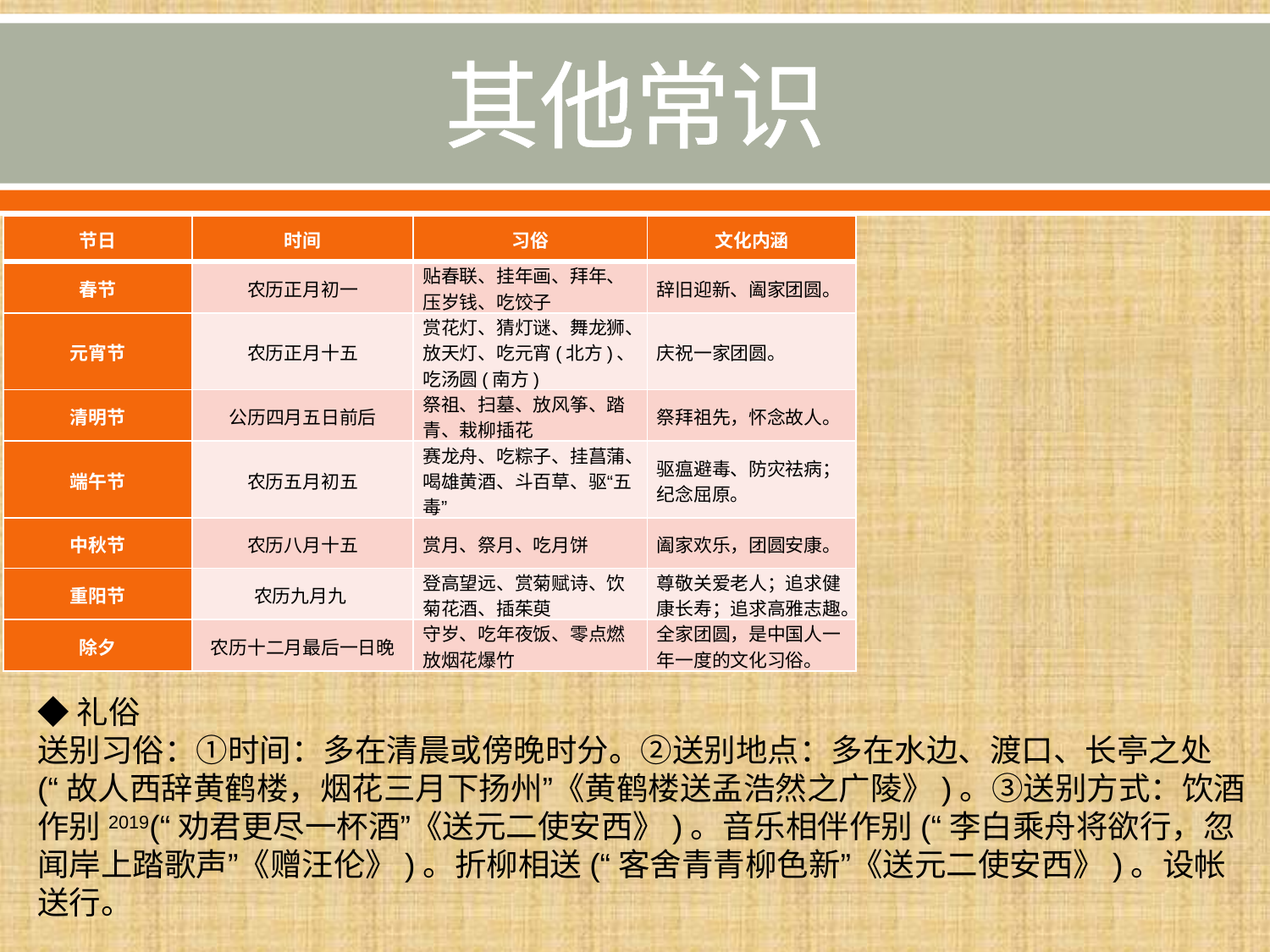

# 其他常识
| 节日 | 时间 | 习俗 | 文化内涵 |
| --- | --- | --- | --- |
| 春节 | 农历正月初一 | 贴春联、挂年画、拜年、压岁钱、吃饺子 | 辞旧迎新、阖家团圆。 |
| 元宵节 | 农历正月十五 | 赏花灯、猜灯谜、舞龙狮、放天灯、吃元宵(北方)、吃汤圆(南方) | 庆祝一家团圆。 |
| 清明节 | 公历四月五日前后 | 祭祖、扫墓、放风筝、踏青、栽柳插花 | 祭拜祖先，怀念故人。 |
| 端午节 | 农历五月初五 | 赛龙舟、吃粽子、挂菖蒲、喝雄黄酒、斗百草、驱“五毒” | 驱瘟避毒、防灾祛病；纪念屈原。 |
| 中秋节 | 农历八月十五 | 赏月、祭月、吃月饼 | 阖家欢乐，团圆安康。 |
| 重阳节 | 农历九月九 | 登高望远、赏菊赋诗、饮菊花酒、插茱萸 | 尊敬关爱老人；追求健康长寿；追求高雅志趣。 |
| 除夕 | 农历十二月最后一日晚 | 守岁、吃年夜饭、零点燃放烟花爆竹 | 全家团圆，是中国人一年一度的文化习俗。 |
◆礼俗
送别习俗：①时间：多在清晨或傍晚时分。②送别地点：多在水边、渡口、长亭之处(“故人西辞黄鹤楼，烟花三月下扬州”《黄鹤楼送孟浩然之广陵》)。③送别方式：饮酒作别2019(“劝君更尽一杯酒”《送元二使安西》)。音乐相伴作别(“李白乘舟将欲行，忽闻岸上踏歌声”《赠汪伦》)。折柳相送(“客舍青青柳色新”《送元二使安西》)。设帐送行。